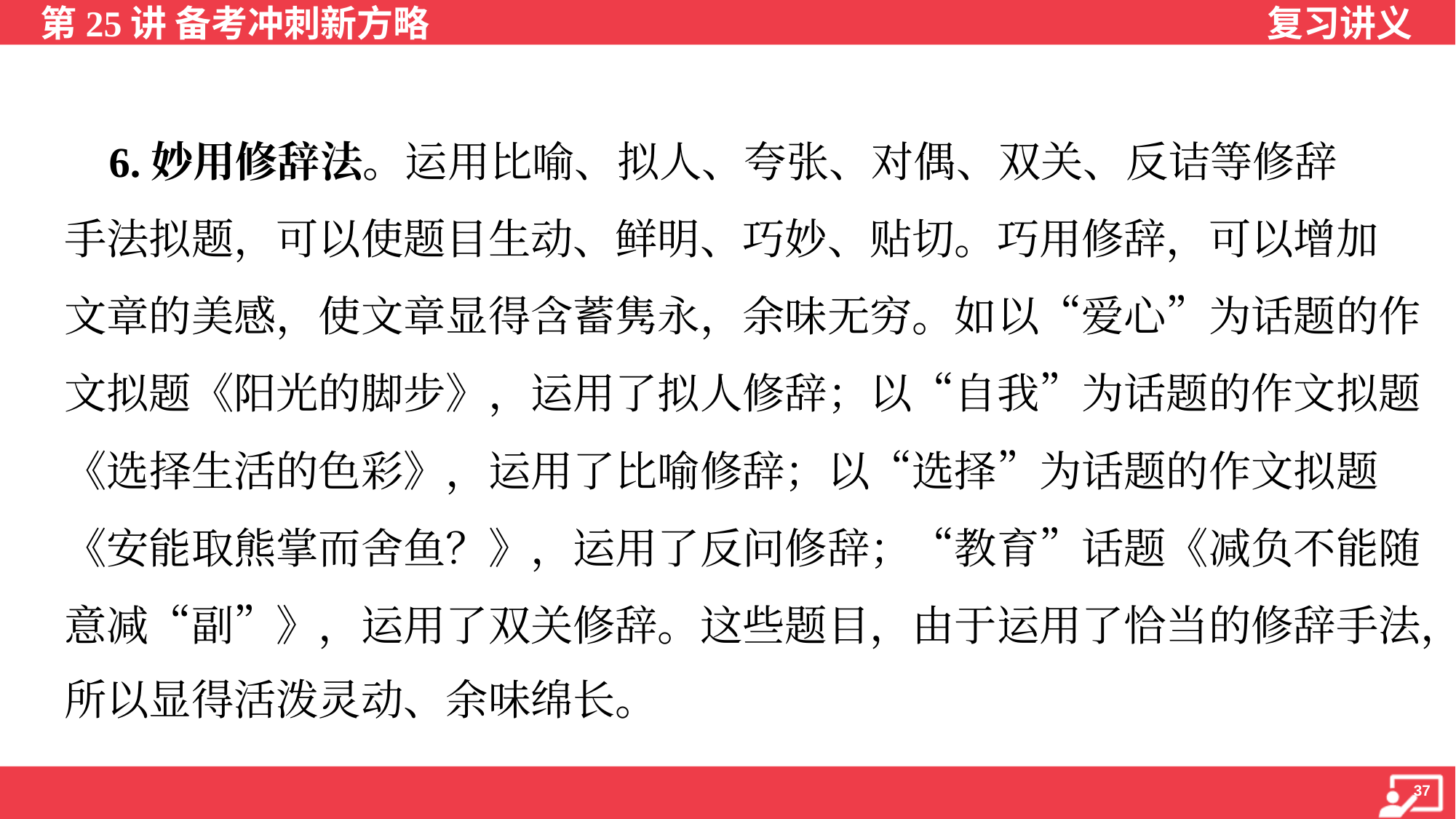

6.妙用修辞法。运用比喻、拟人、夸张、对偶、双关、反诘等修辞
手法拟题，可以使题目生动、鲜明、巧妙、贴切。巧用修辞，可以增加
文章的美感，使文章显得含蓄隽永，余味无穷。如以“爱心”为话题的作
文拟题《阳光的脚步》，运用了拟人修辞；以“自我”为话题的作文拟题
《选择生活的色彩》，运用了比喻修辞；以“选择”为话题的作文拟题
《安能取熊掌而舍鱼？》，运用了反问修辞；“教育”话题《减负不能随
意减“副”》，运用了双关修辞。这些题目，由于运用了恰当的修辞手法，
所以显得活泼灵动、余味绵长。